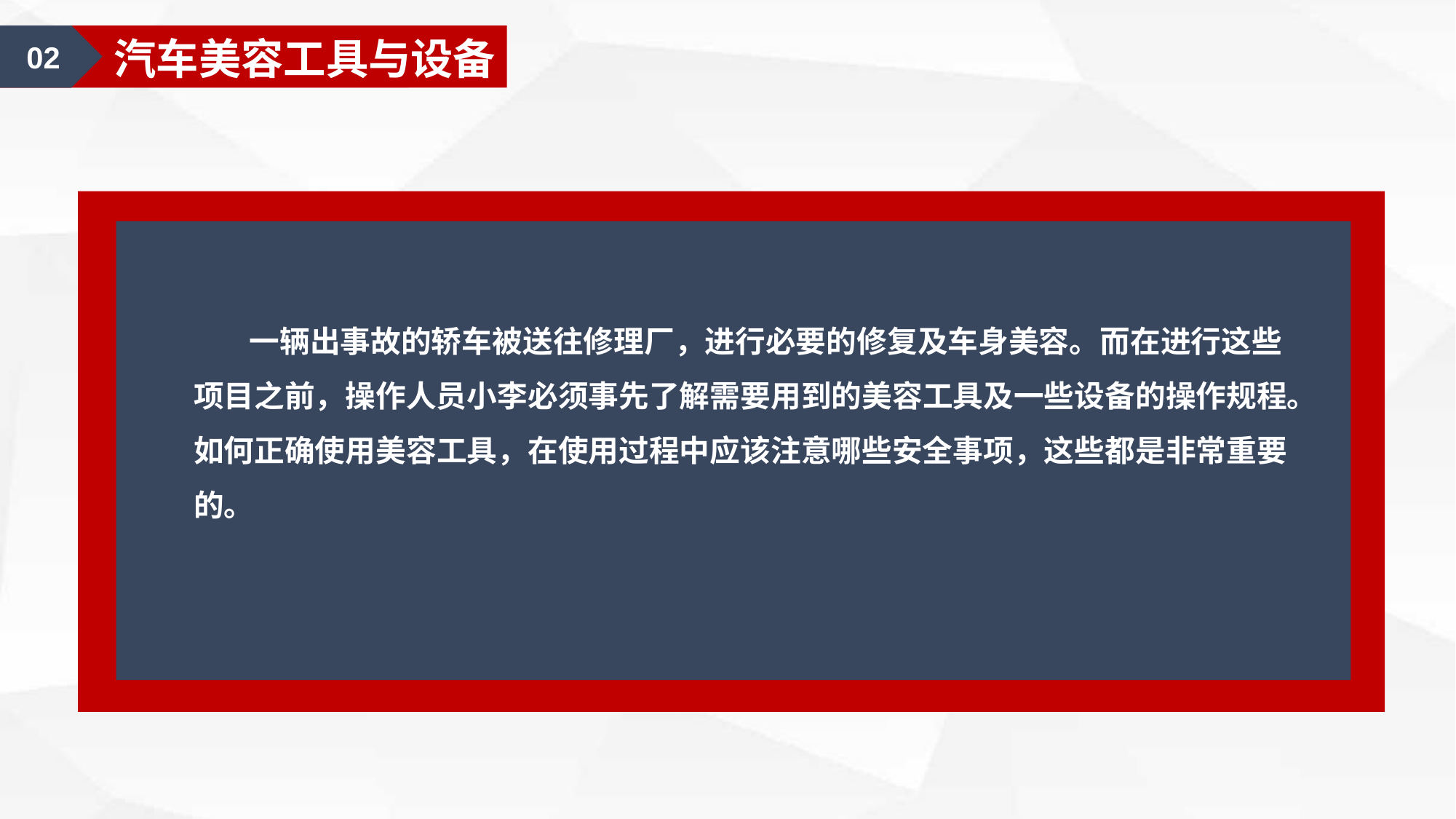

02
汽车装饰认知

02
汽车美容工具与设备

       一辆出事故的轿车被送往修理厂，进行必要的修复及车身美容。而在进行这些项目之前，操作人员小李必须事先了解需要用到的美容工具及一些设备的操作规程。如何正确使用美容工具，在使用过程中应该注意哪些安全事项，这些都是非常重要的。